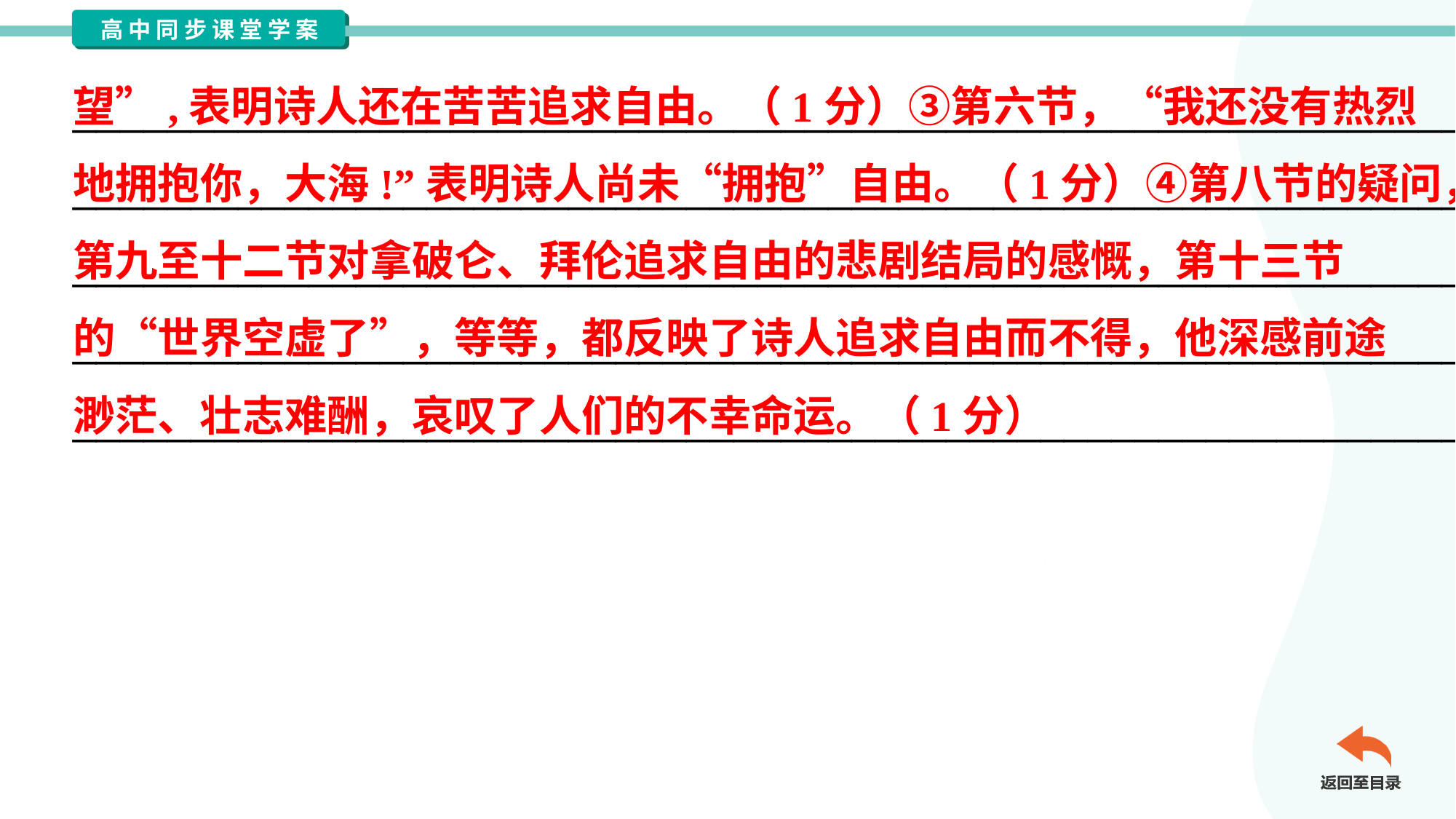

望”,表明诗人还在苦苦追求自由。（1分）③第六节，“我还没有热烈
地拥抱你，大海!”表明诗人尚未“拥抱”自由。（1分）④第八节的疑问，
第九至十二节对拿破仑、拜伦追求自由的悲剧结局的感慨，第十三节
的“世界空虚了”，等等，都反映了诗人追求自由而不得，他深感前途
渺茫、壮志难酬，哀叹了人们的不幸命运。（1分）
_____________________________________________________________
_____________________________________________________________
_____________________________________________________________
_____________________________________________________________
_____________________________________________________________